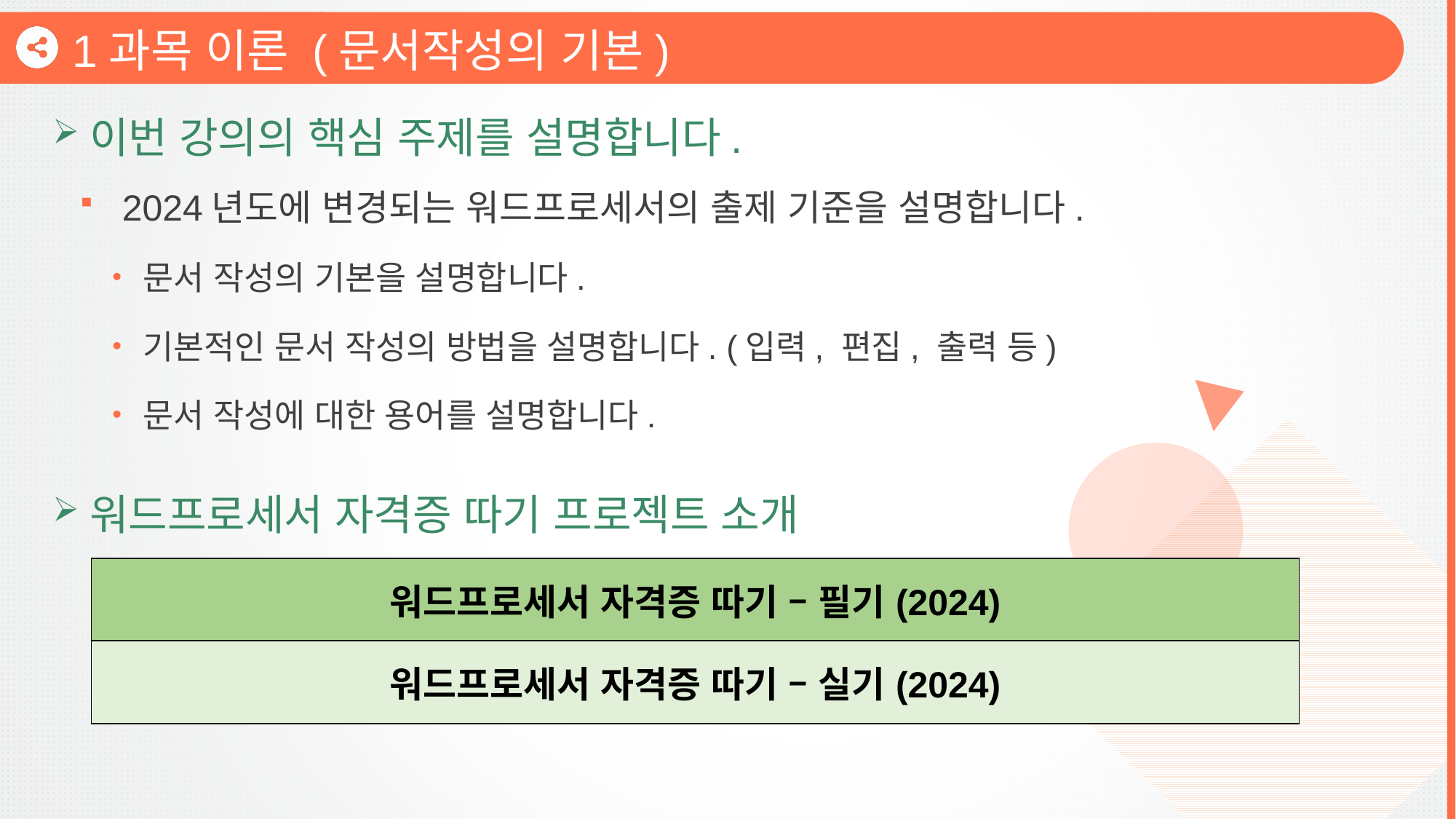

1과목 이론 (문서작성의 기본)
이번 강의의 핵심 주제를 설명합니다.
2024년도에 변경되는 워드프로세서의 출제 기준을 설명합니다.
문서 작성의 기본을 설명합니다.
기본적인 문서 작성의 방법을 설명합니다. (입력, 편집, 출력 등)
문서 작성에 대한 용어를 설명합니다.
워드프로세서 자격증 따기 프로젝트 소개
| 워드프로세서 자격증 따기 – 필기(2024) |
| --- |
| 워드프로세서 자격증 따기 – 실기(2024) |